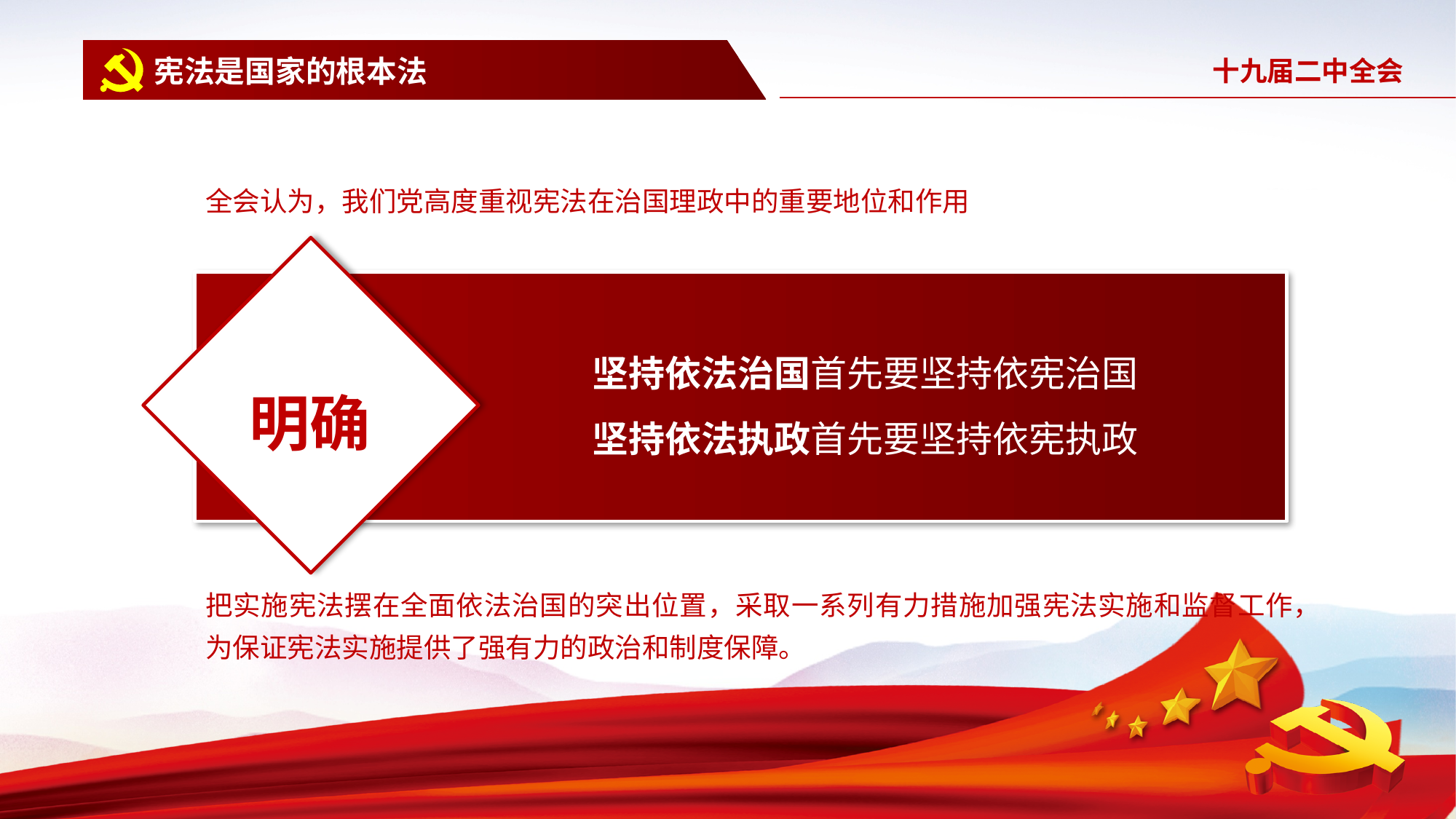

宪法是国家的根本法
全会认为，我们党高度重视宪法在治国理政中的重要地位和作用

坚持依法治国首先要坚持依宪治国
坚持依法执政首先要坚持依宪执政
明确
把实施宪法摆在全面依法治国的突出位置，采取一系列有力措施加强宪法实施和监督工作，为保证宪法实施提供了强有力的政治和制度保障。